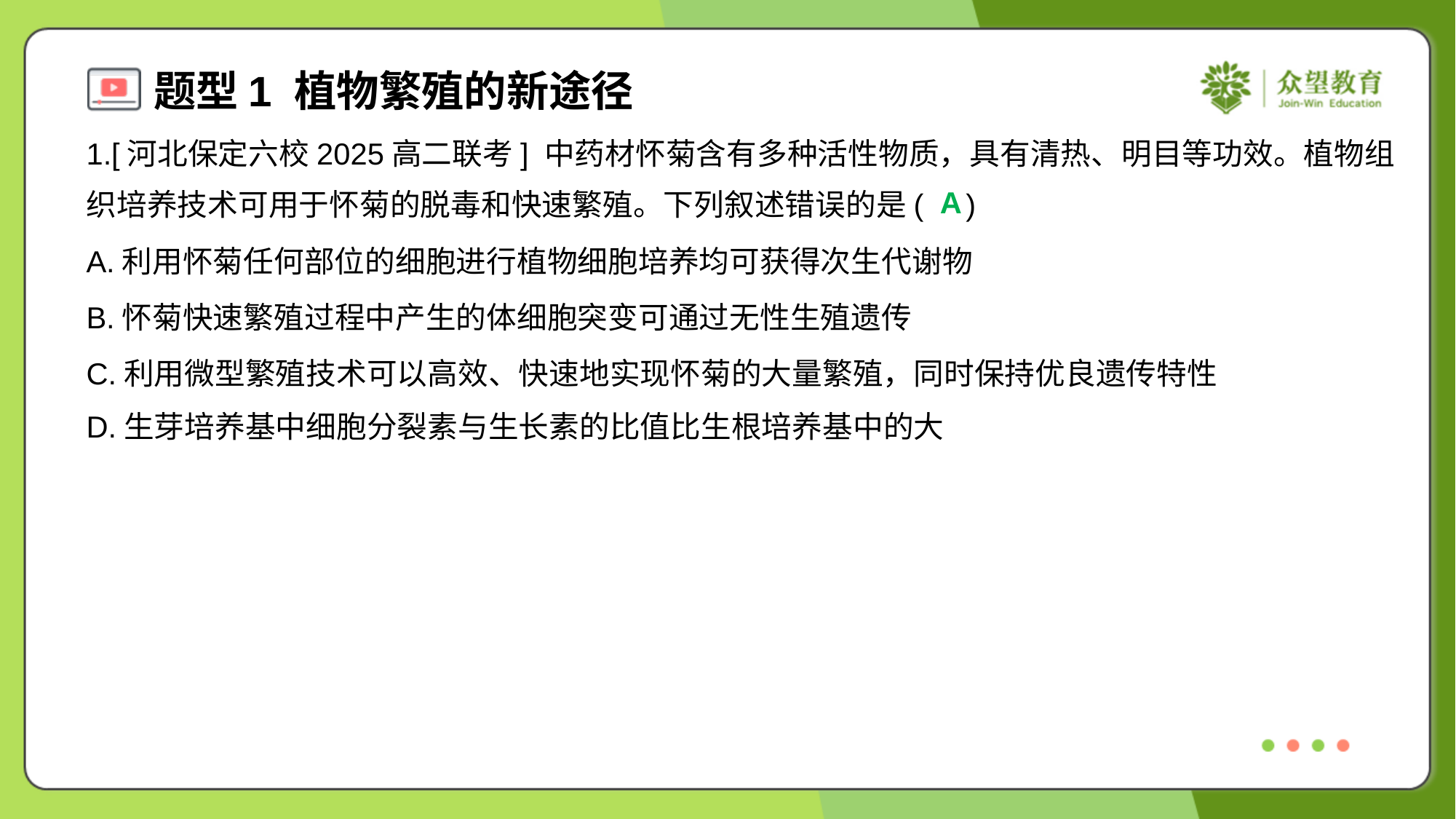

1.[河北保定六校2025高二联考] 中药材怀菊含有多种活性物质，具有清热、明目等功效。植物组
织培养技术可用于怀菊的脱毒和快速繁殖。下列叙述错误的是(     )
A
A.利用怀菊任何部位的细胞进行植物细胞培养均可获得次生代谢物
B.怀菊快速繁殖过程中产生的体细胞突变可通过无性生殖遗传
C.利用微型繁殖技术可以高效、快速地实现怀菊的大量繁殖，同时保持优良遗传特性
D.生芽培养基中细胞分裂素与生长素的比值比生根培养基中的大